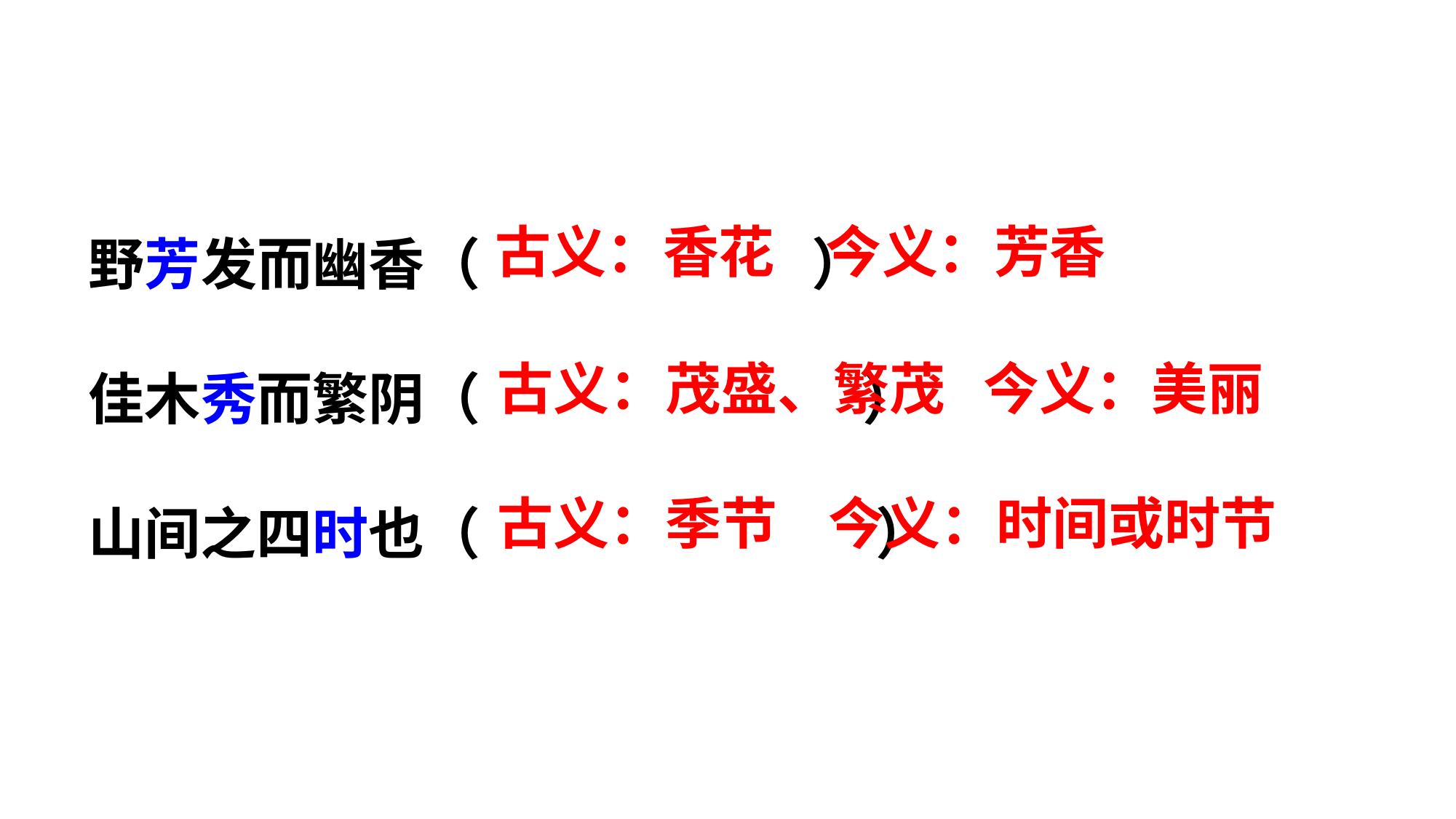

野芳发而幽香（                          ）
佳木秀而繁阴（                              ）
山间之四时也（                               ）
古义：香花    今义：芳香
古义：茂盛、繁茂   今义：美丽
古义：季节    今义：时间或时节